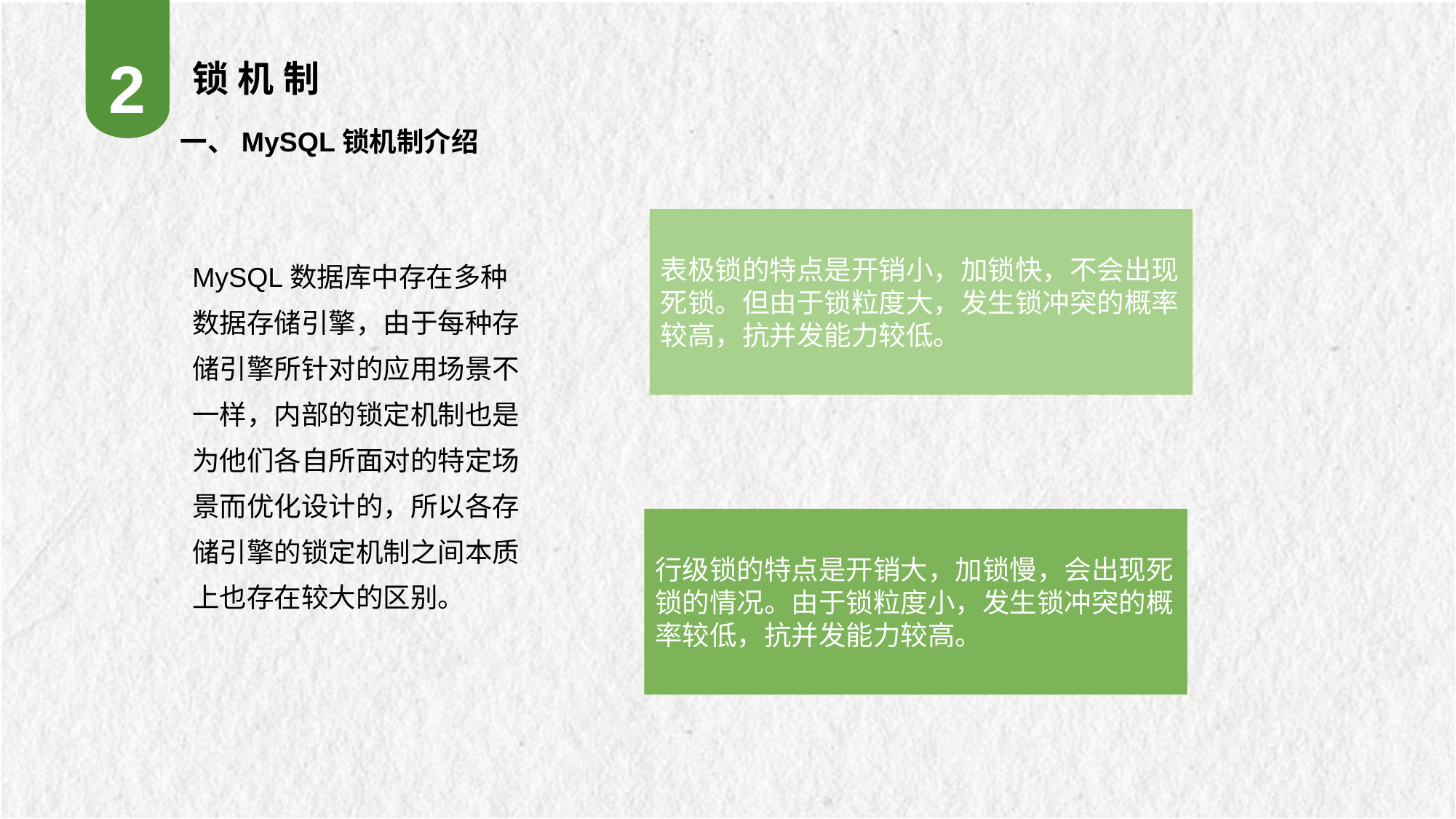

2
锁机制

一、MySQL锁机制介绍
表极锁的特点是开销小，加锁快，不会出现死锁。但由于锁粒度大，发生锁冲突的概率较高，抗并发能力较低。
MySQL数据库中存在多种数据存储引擎，由于每种存储引擎所针对的应用场景不一样，内部的锁定机制也是为他们各自所面对的特定场景而优化设计的，所以各存储引擎的锁定机制之间本质上也存在较大的区别。
行级锁的特点是开销大，加锁慢，会出现死锁的情况。由于锁粒度小，发生锁冲突的概率较低，抗并发能力较高。